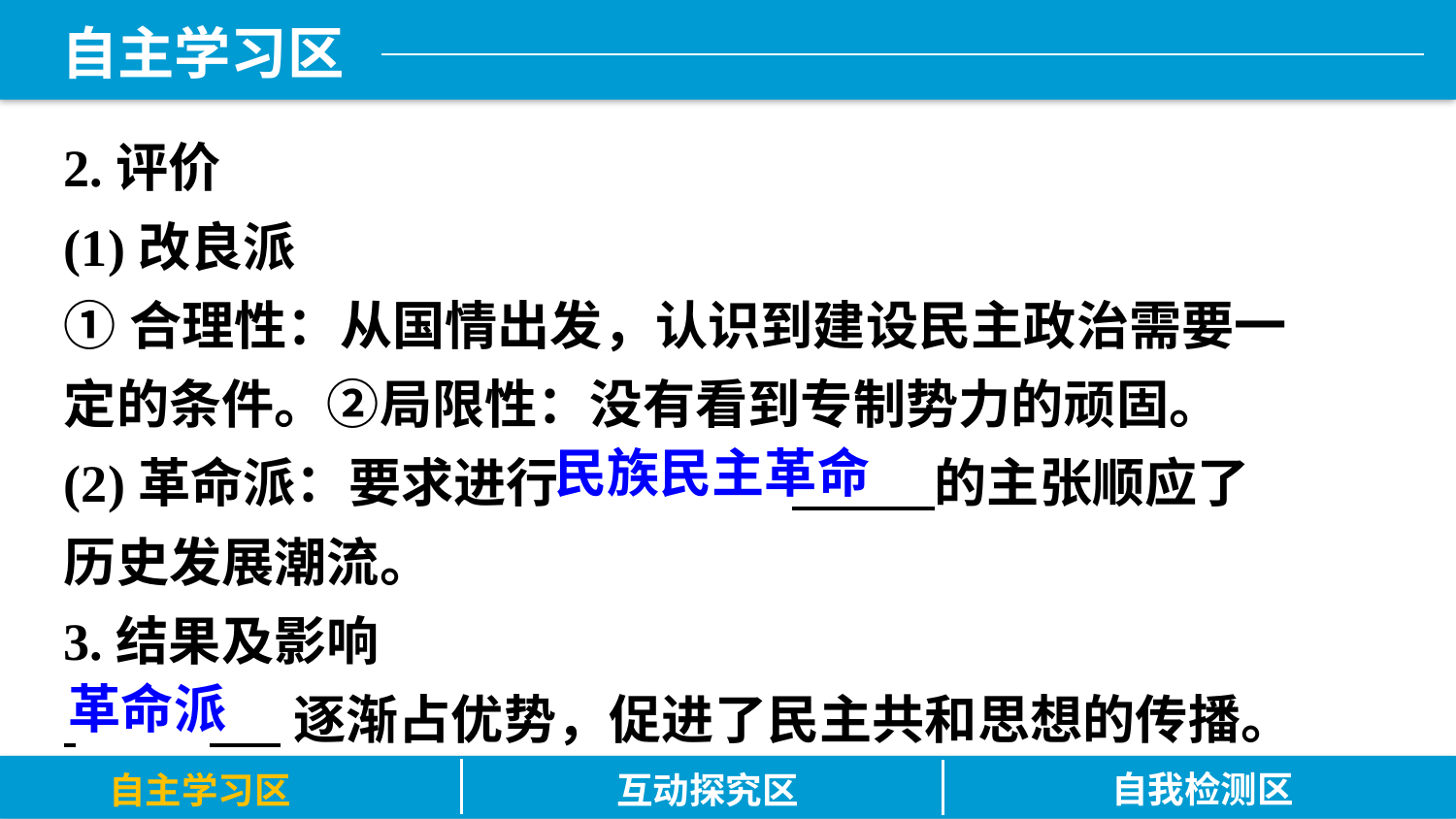

2.评价
(1)改良派
①合理性：从国情出发，认识到建设民主政治需要一定的条件。②局限性：没有看到专制势力的顽固。
(2)革命派：要求进行		            的主张顺应了历史发展潮流。
3.结果及影响
 	      逐渐占优势，促进了民主共和思想的传播。
民族民主革命
革命派
自我检测区
自主学习区
互动探究区